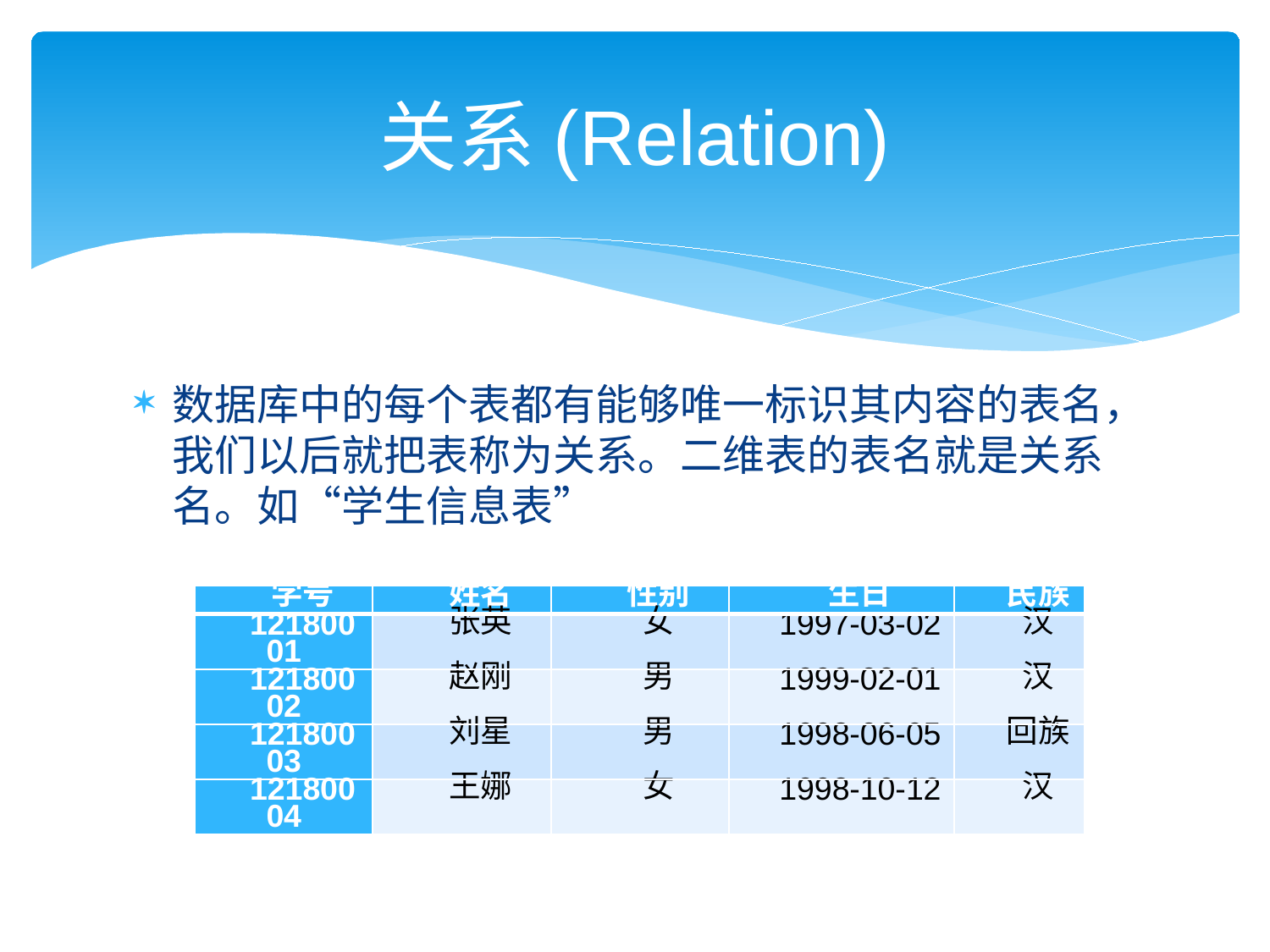

# 关系(Relation)
数据库中的每个表都有能够唯一标识其内容的表名，我们以后就把表称为关系。二维表的表名就是关系名。如“学生信息表”
| 学号 | 姓名 | 性别 | 生日 | 民族 |
| --- | --- | --- | --- | --- |
| 12180001 | 张英 | 女 | 1997-03-02 | 汉 |
| 12180002 | 赵刚 | 男 | 1999-02-01 | 汉 |
| 12180003 | 刘星 | 男 | 1998-06-05 | 回族 |
| 12180004 | 王娜 | 女 | 1998-10-12 | 汉 |